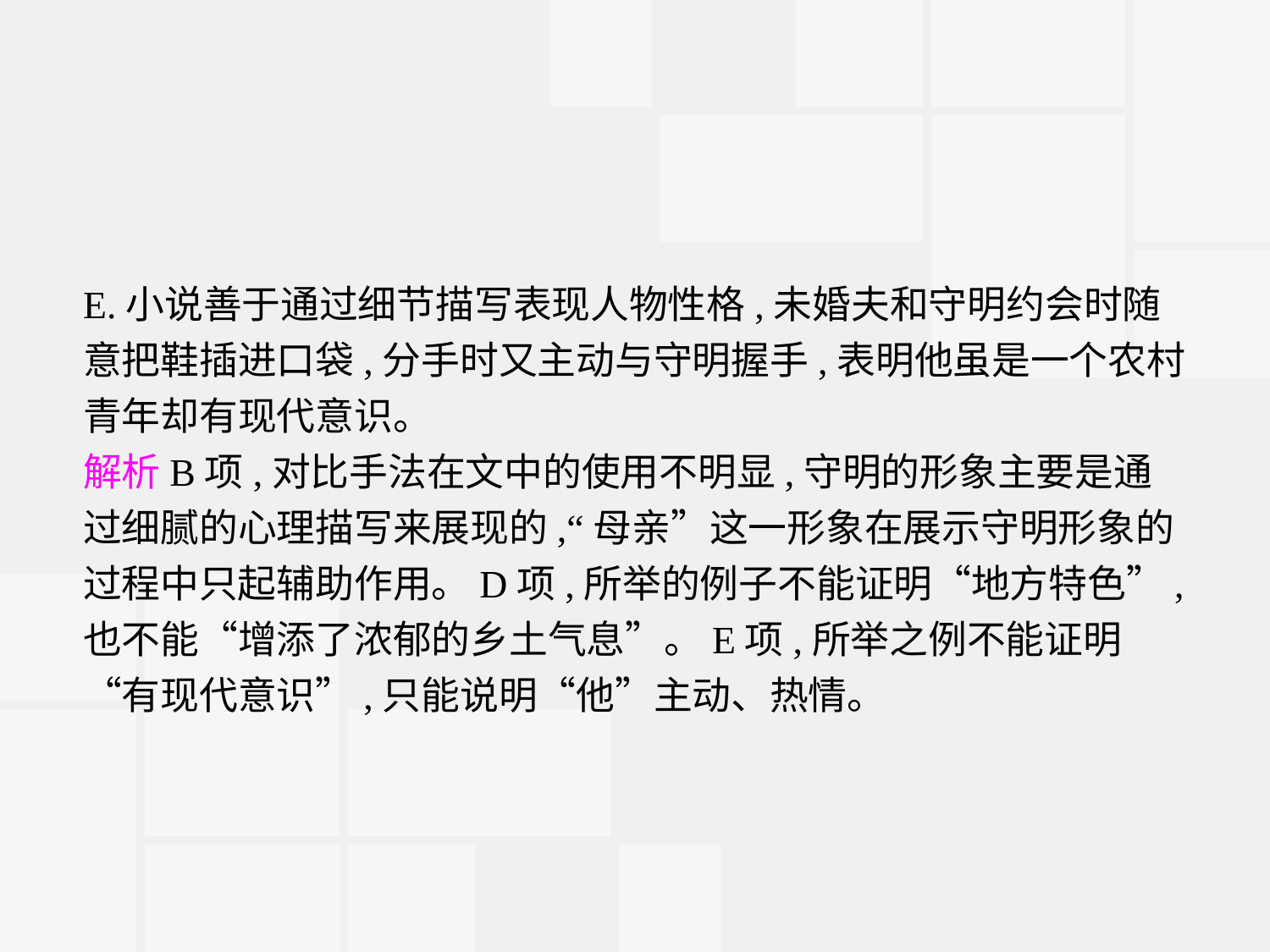

E.小说善于通过细节描写表现人物性格,未婚夫和守明约会时随意把鞋插进口袋,分手时又主动与守明握手,表明他虽是一个农村青年却有现代意识。
解析B项,对比手法在文中的使用不明显,守明的形象主要是通过细腻的心理描写来展现的,“母亲”这一形象在展示守明形象的过程中只起辅助作用。D项,所举的例子不能证明“地方特色”,也不能“增添了浓郁的乡土气息”。E项,所举之例不能证明“有现代意识”,只能说明“他”主动、热情。